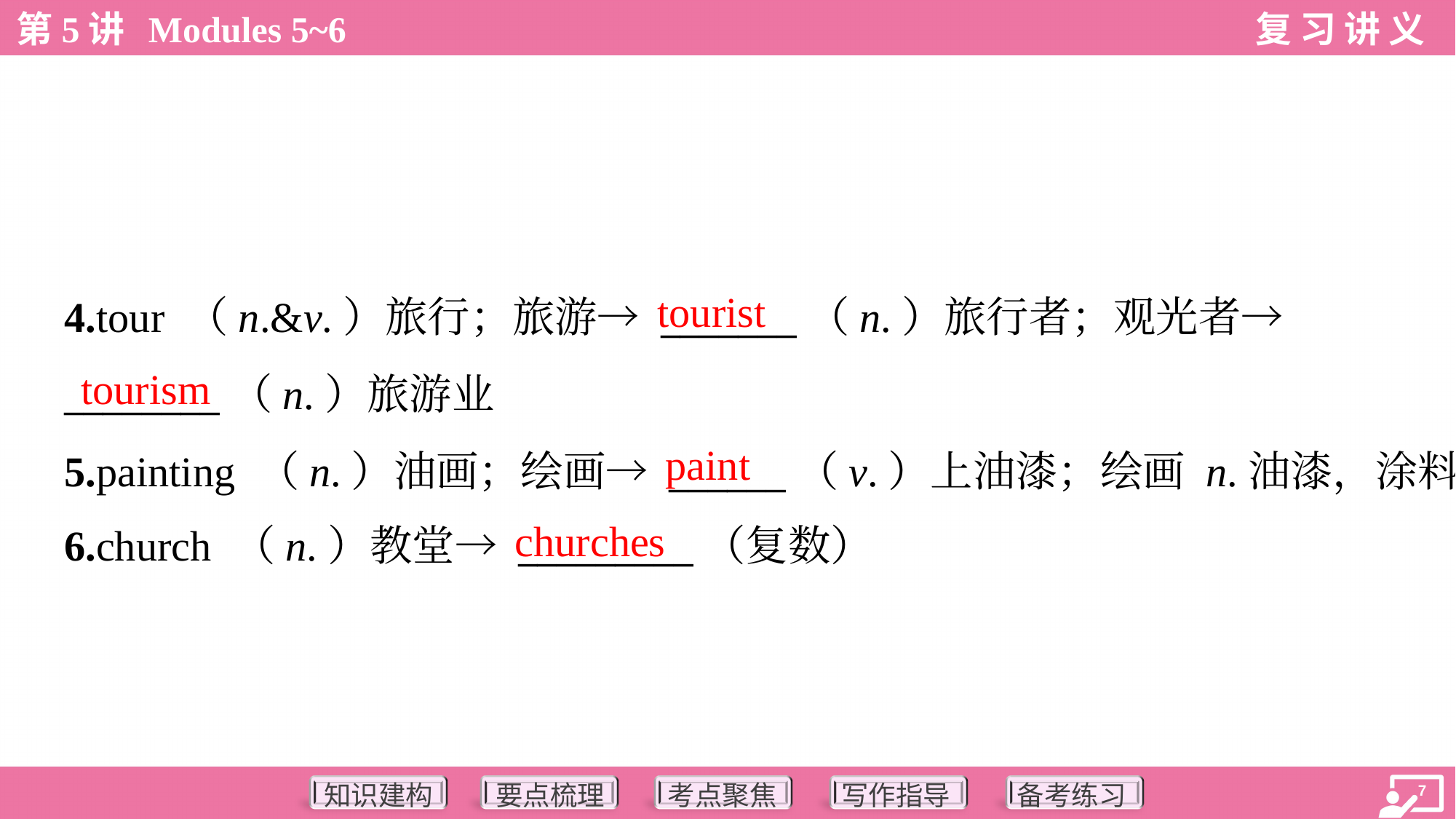

tourist
4.tour （n.&v.）旅行；旅游→ _______（n.）旅行者；观光者→
________（n.）旅游业
5.painting （n.）油画；绘画→ ______（v.）上油漆；绘画 n.油漆，涂料
6.church （n.）教堂→ _________（复数）
tourism
paint
churches